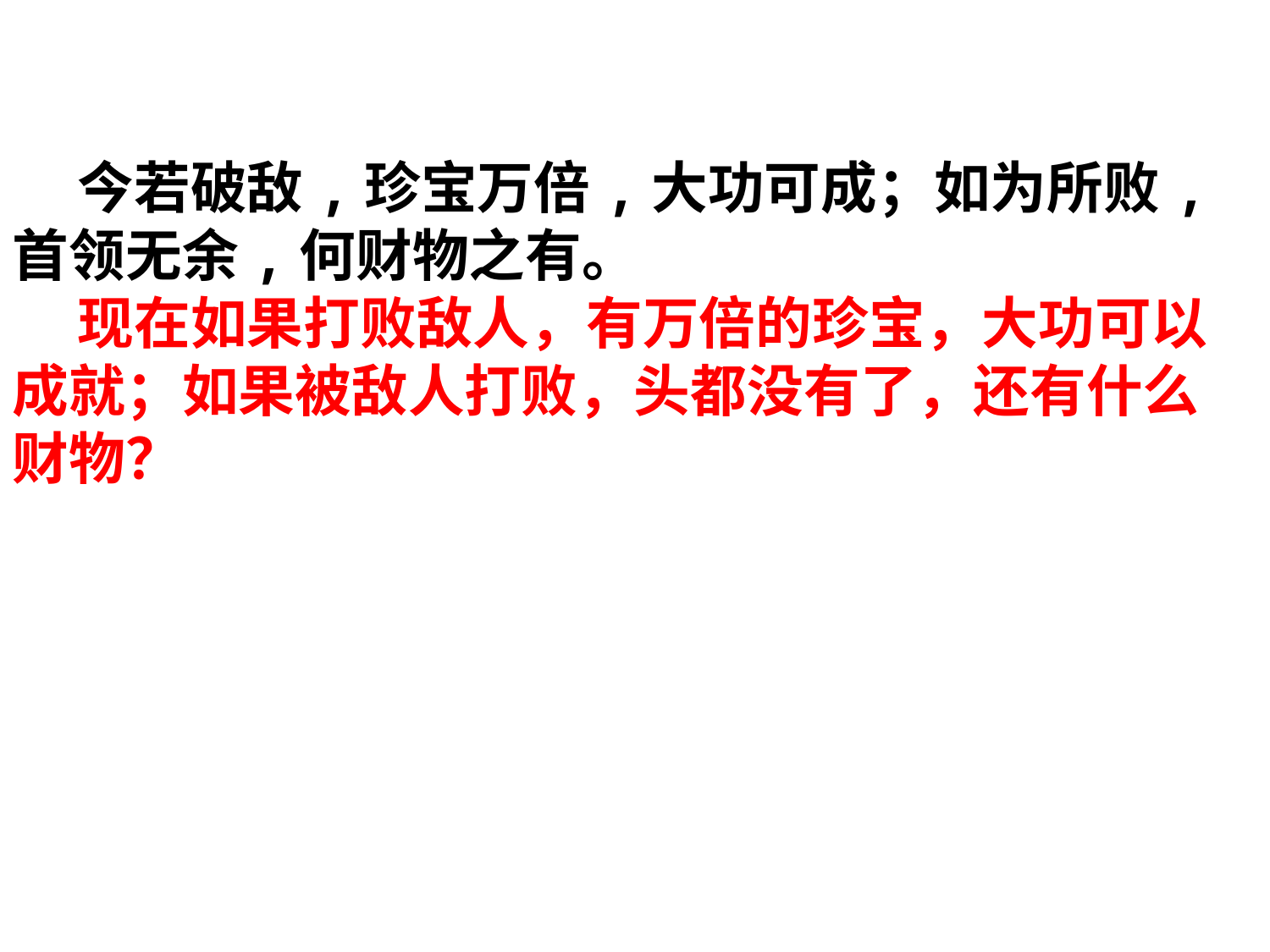

今若破敌,珍宝万倍,大功可成；如为所败,首领无余,何财物之有。
    现在如果打败敌人，有万倍的珍宝，大功可以成就；如果被敌人打败，头都没有了，还有什么财物？